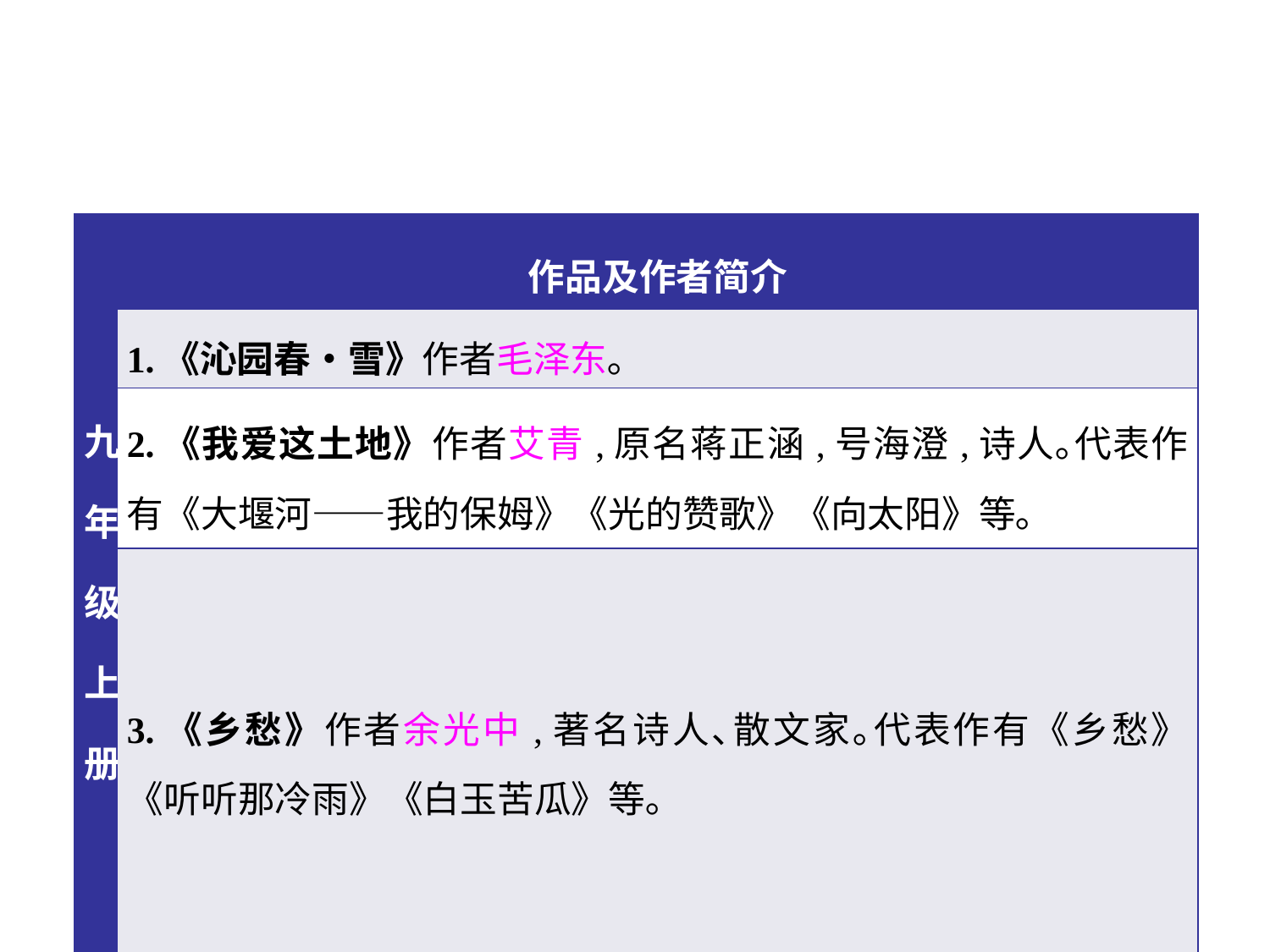

| 九年级上册 | 作品及作者简介 |
| --- | --- |
|  | 1.《沁园春•雪》作者毛泽东｡ |
|  | 2.《我爱这土地》作者艾青,原名蒋正涵,号海澄,诗人｡代表作有《大堰河——我的保姆》《光的赞歌》《向太阳》等｡ |
|  | 3.《乡愁》作者余光中,著名诗人､散文家｡代表作有《乡愁》《听听那冷雨》《白玉苦瓜》等｡ |